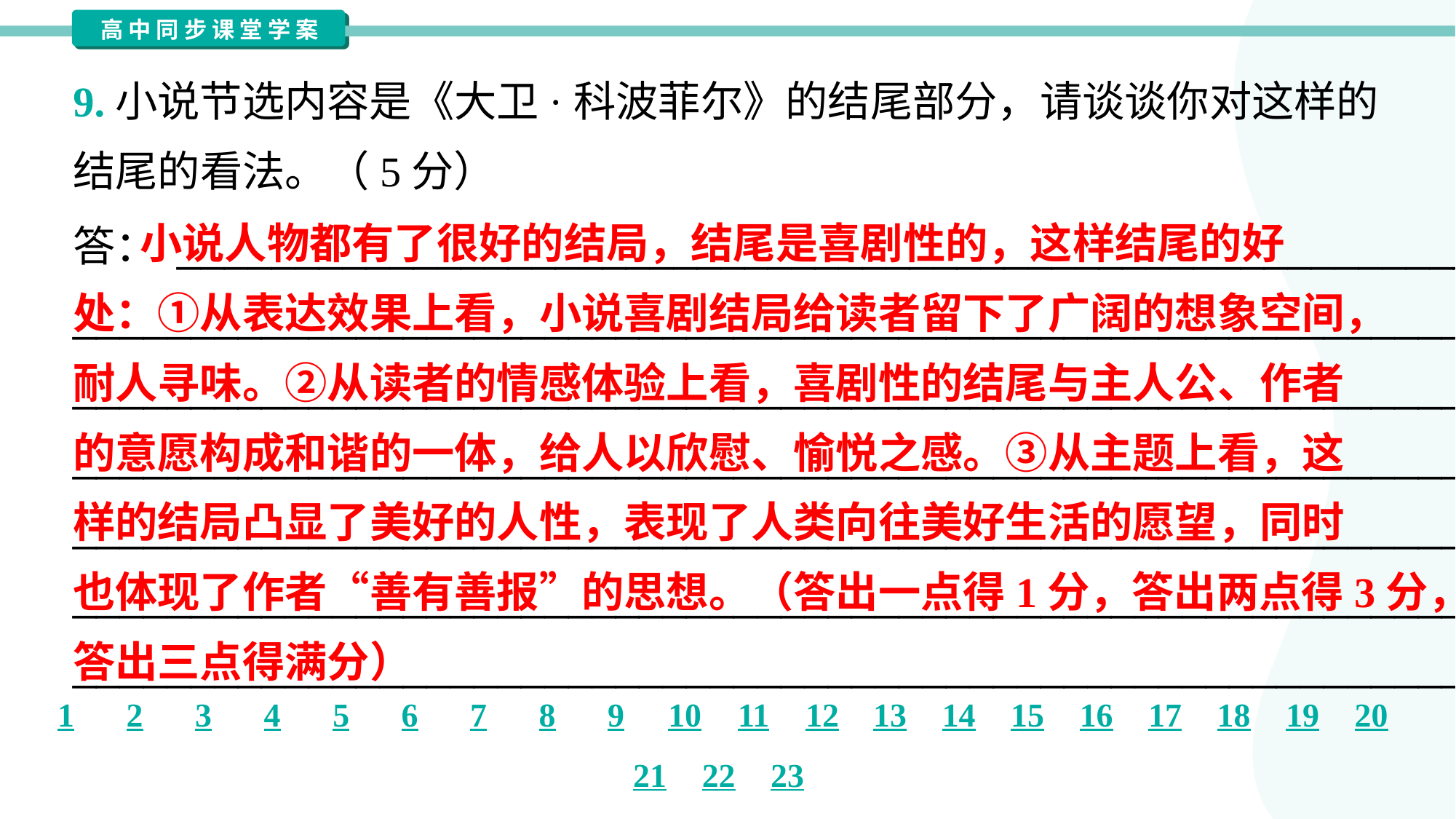

9.小说节选内容是《大卫·科波菲尔》的结尾部分，请谈谈你对这样的
结尾的看法。（5分）
      小说人物都有了很好的结局，结尾是喜剧性的，这样结尾的好
处：①从表达效果上看，小说喜剧结局给读者留下了广阔的想象空间，
耐人寻味。②从读者的情感体验上看，喜剧性的结尾与主人公、作者
的意愿构成和谐的一体，给人以欣慰、愉悦之感。③从主题上看，这
样的结局凸显了美好的人性，表现了人类向往美好生活的愿望，同时
也体现了作者“善有善报”的思想。（答出一点得1分，答出两点得3分，
答出三点得满分）
答： ________________________________________________________
_____________________________________________________________
_____________________________________________________________
_____________________________________________________________
_____________________________________________________________
_____________________________________________________________
_____________________________________________________________